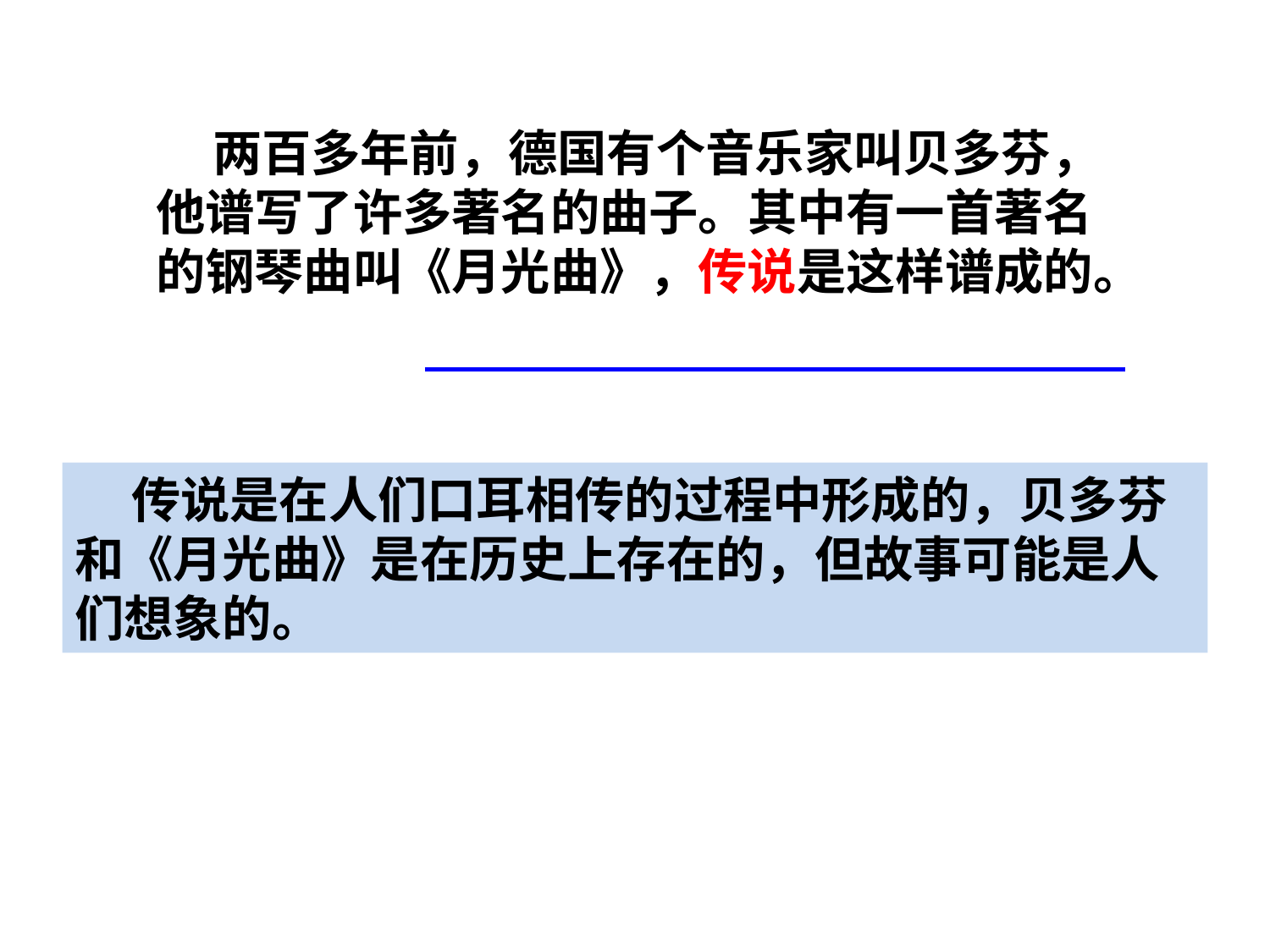

两百多年前，德国有个音乐家叫贝多芬，他谱写了许多著名的曲子。其中有一首著名的钢琴曲叫《月光曲》，传说是这样谱成的。
    传说是在人们口耳相传的过程中形成的，贝多芬和《月光曲》是在历史上存在的，但故事可能是人们想象的。